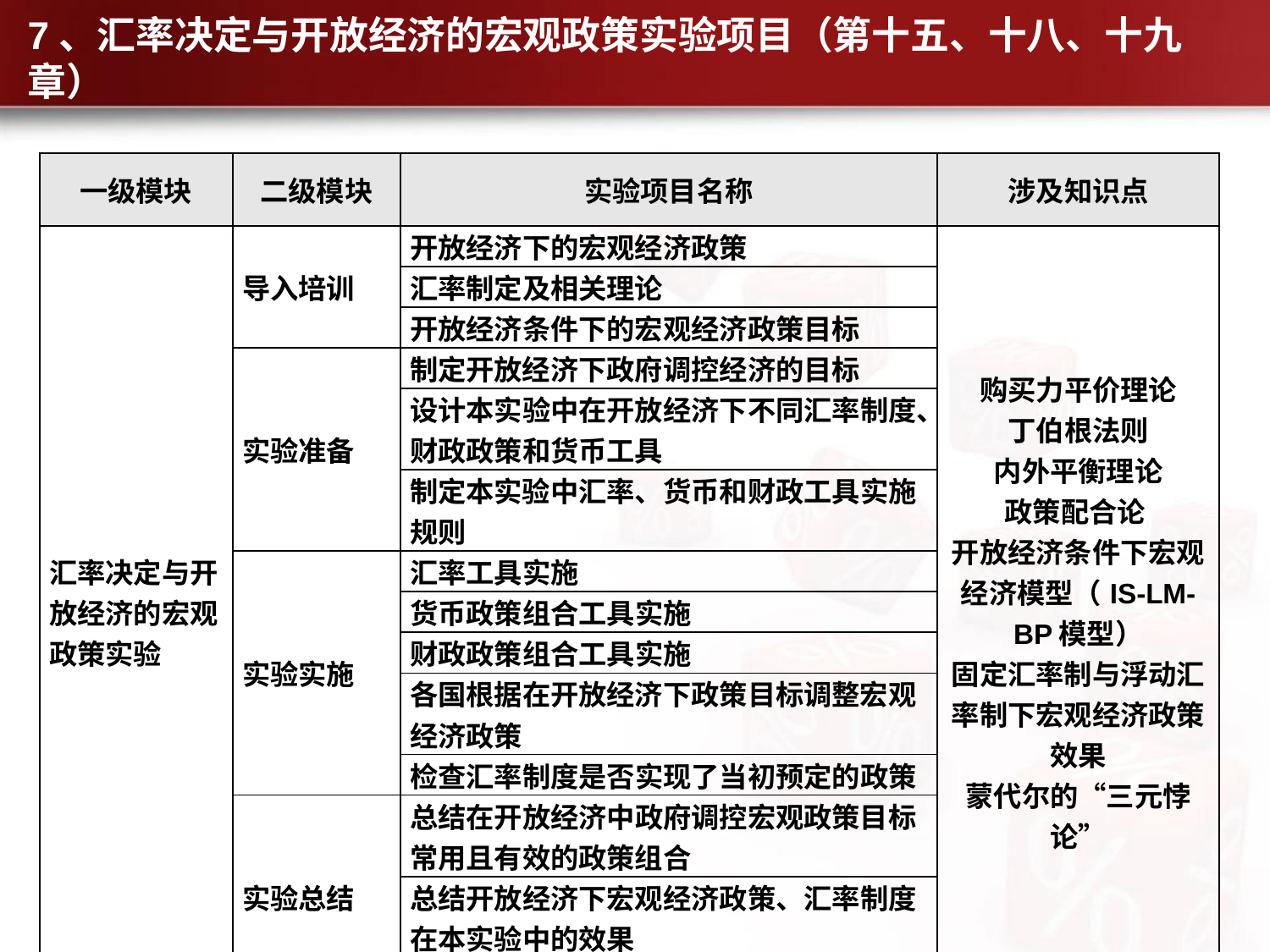

# 7、汇率决定与开放经济的宏观政策实验项目（第十五、十八、十九章）
| 一级模块 | 二级模块 | 实验项目名称 | 涉及知识点 |
| --- | --- | --- | --- |
| 汇率决定与开放经济的宏观政策实验 | 导入培训 | 开放经济下的宏观经济政策 | 购买力平价理论 丁伯根法则 内外平衡理论 政策配合论 开放经济条件下宏观经济模型（IS-LM-BP模型） 固定汇率制与浮动汇率制下宏观经济政策效果 蒙代尔的“三元悖论” |
|  |  | 汇率制定及相关理论 |  |
|  |  | 开放经济条件下的宏观经济政策目标 |  |
|  | 实验准备 | 制定开放经济下政府调控经济的目标 |  |
|  |  | 设计本实验中在开放经济下不同汇率制度、财政政策和货币工具 |  |
|  |  | 制定本实验中汇率、货币和财政工具实施规则 |  |
|  | 实验实施 | 汇率工具实施 |  |
|  |  | 货币政策组合工具实施 |  |
|  |  | 财政政策组合工具实施 |  |
|  |  | 各国根据在开放经济下政策目标调整宏观经济政策 |  |
|  |  | 检查汇率制度是否实现了当初预定的政策 |  |
|  | 实验总结 | 总结在开放经济中政府调控宏观政策目标常用且有效的政策组合 |  |
|  |  | 总结开放经济下宏观经济政策、汇率制度在本实验中的效果 |  |
|  |  | 总结不同宏观政策目标而导致的政策差异 |  |